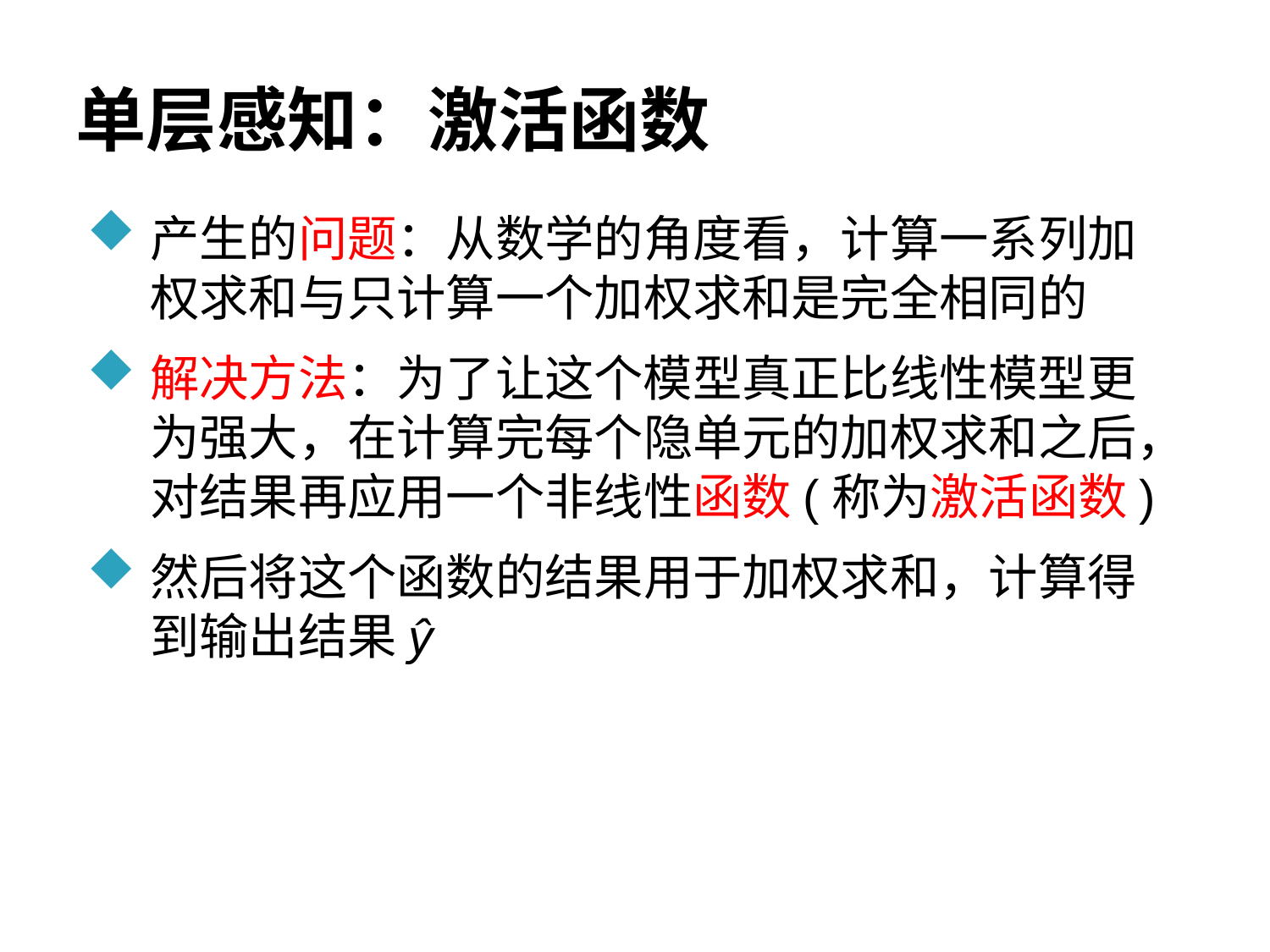

# 单层感知：激活函数
产生的问题：从数学的角度看，计算一系列加权求和与只计算一个加权求和是完全相同的
解决方法：为了让这个模型真正比线性模型更为强大，在计算完每个隐单元的加权求和之后，对结果再应用一个非线性函数(称为激活函数)
然后将这个函数的结果用于加权求和，计算得到输出结果ŷ